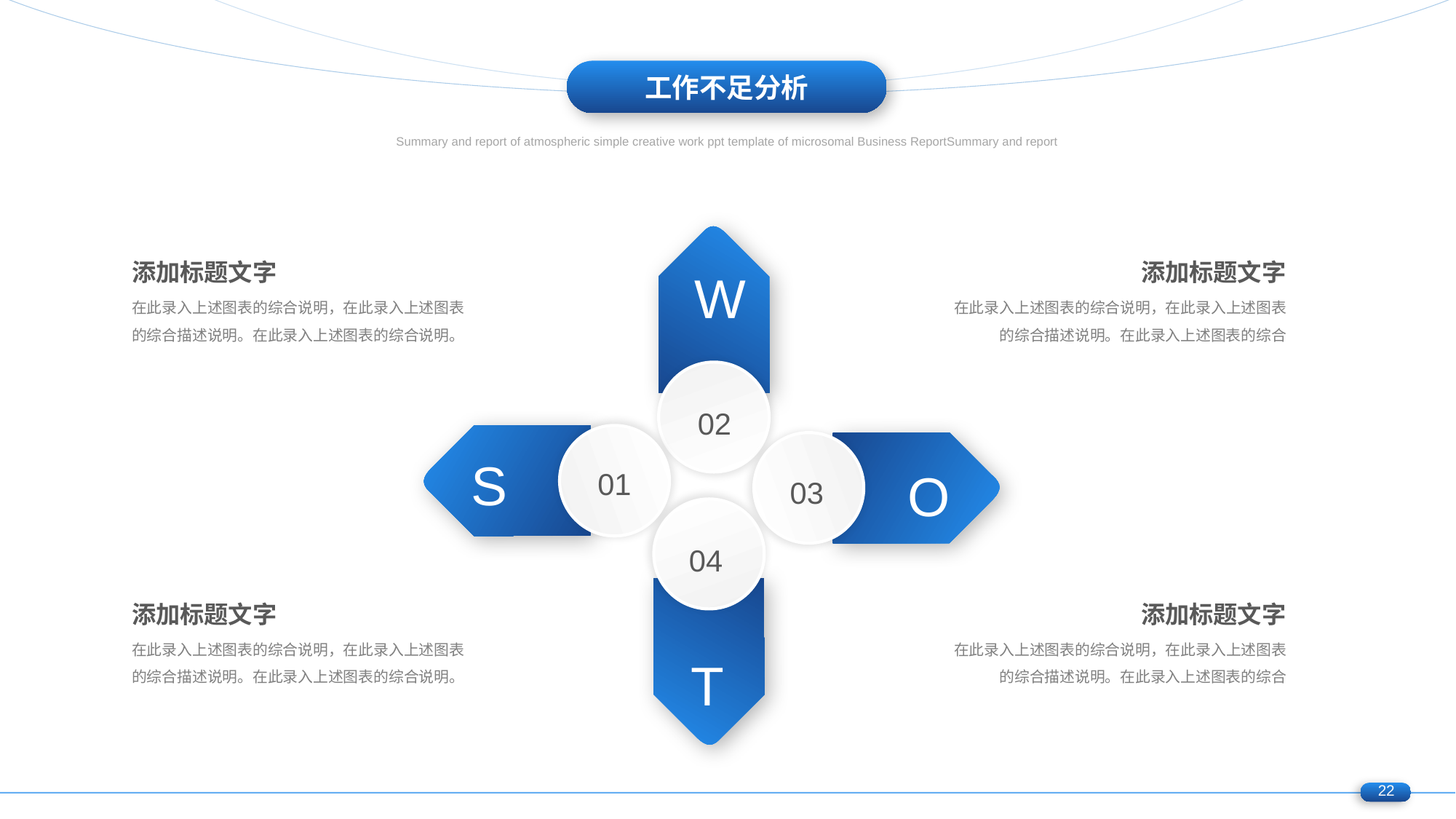

工作不足分析

添加标题文字
在此录入上述图表的综合说明，在此录入上述图表的综合描述说明。在此录入上述图表的综合说明。
添加标题文字
在此录入上述图表的综合说明，在此录入上述图表的综合描述说明。在此录入上述图表的综合
W

02

S
O
01
03

04

添加标题文字
在此录入上述图表的综合说明，在此录入上述图表的综合描述说明。在此录入上述图表的综合说明。
添加标题文字
在此录入上述图表的综合说明，在此录入上述图表的综合描述说明。在此录入上述图表的综合
T